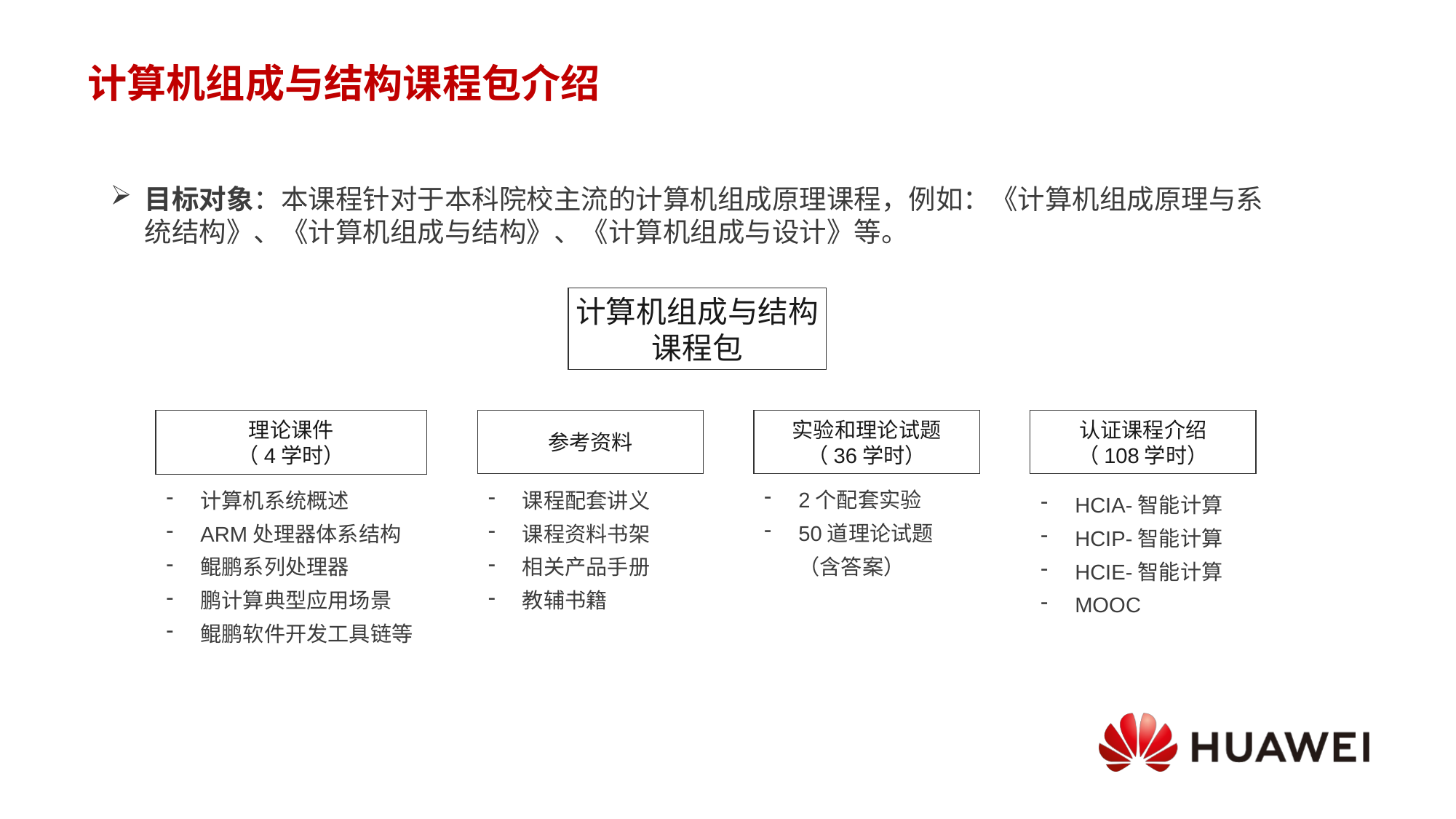

# 计算机组成与结构课程包介绍
目标对象：本课程针对于本科院校主流的计算机组成原理课程，例如：《计算机组成原理与系统结构》、《计算机组成与结构》、《计算机组成与设计》等。
计算机组成与结构
课程包
参考资料
实验和理论试题
（36学时）
认证课程介绍
（108学时）
理论课件
（4学时）
2个配套实验
50道理论试题（含答案）
计算机系统概述
ARM处理器体系结构
鲲鹏系列处理器
鹏计算典型应用场景
鲲鹏软件开发工具链等
课程配套讲义
课程资料书架
相关产品手册
教辅书籍
HCIA-智能计算
HCIP-智能计算
HCIE-智能计算
MOOC